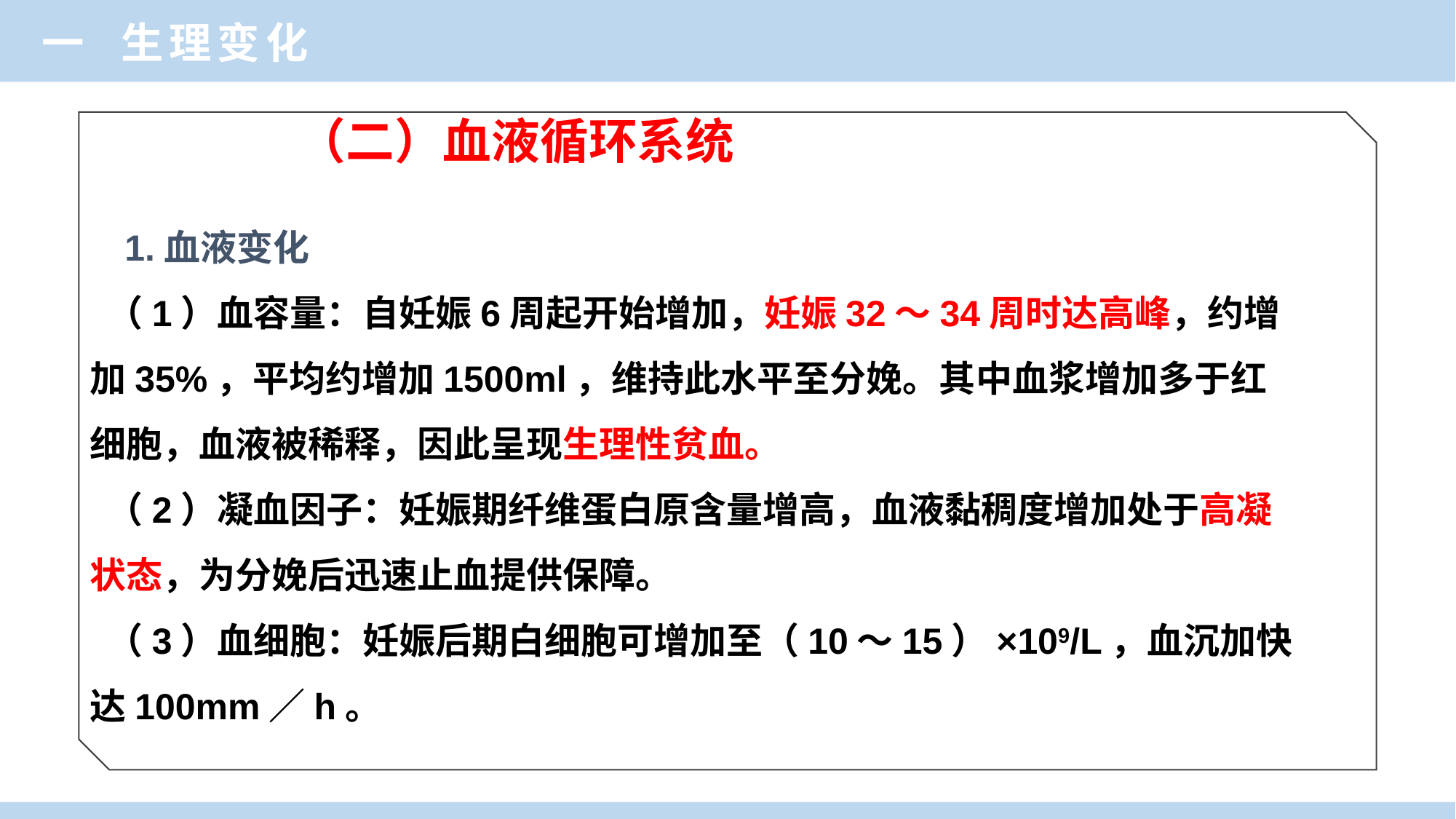

一  生理变化

# （二）血液循环系统
   1.血液变化
 （1）血容量：自妊娠6周起开始增加，妊娠32～34周时达高峰，约增加35%，平均约增加1500ml，维持此水平至分娩。其中血浆增加多于红细胞，血液被稀释，因此呈现生理性贫血。
 （2）凝血因子：妊娠期纤维蛋白原含量增高，血液黏稠度增加处于高凝状态，为分娩后迅速止血提供保障。
 （3）血细胞：妊娠后期白细胞可增加至（10～15）×109/L，血沉加快达100mm／h。